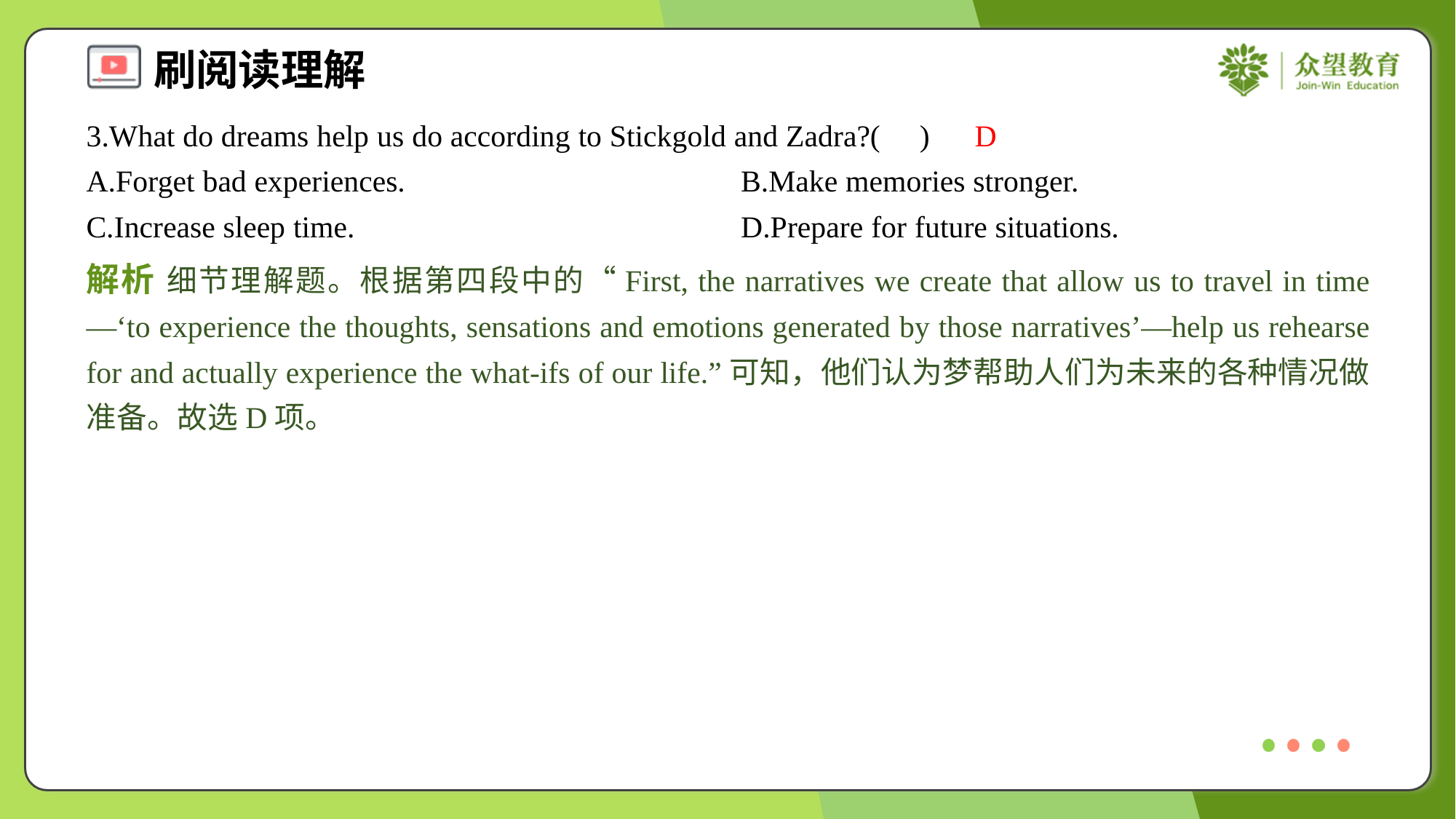

3.What do dreams help us do according to Stickgold and Zadra?(     )
D
A.Forget bad experiences.	B.Make memories stronger.
C.Increase sleep time.	D.Prepare for future situations.
解析 细节理解题。根据第四段中的“First, the narratives we create that allow us to travel in time—‘to experience the thoughts, sensations and emotions generated by those narratives’—help us rehearse for and actually experience the what-ifs of our life.”可知，他们认为梦帮助人们为未来的各种情况做准备。故选D项。